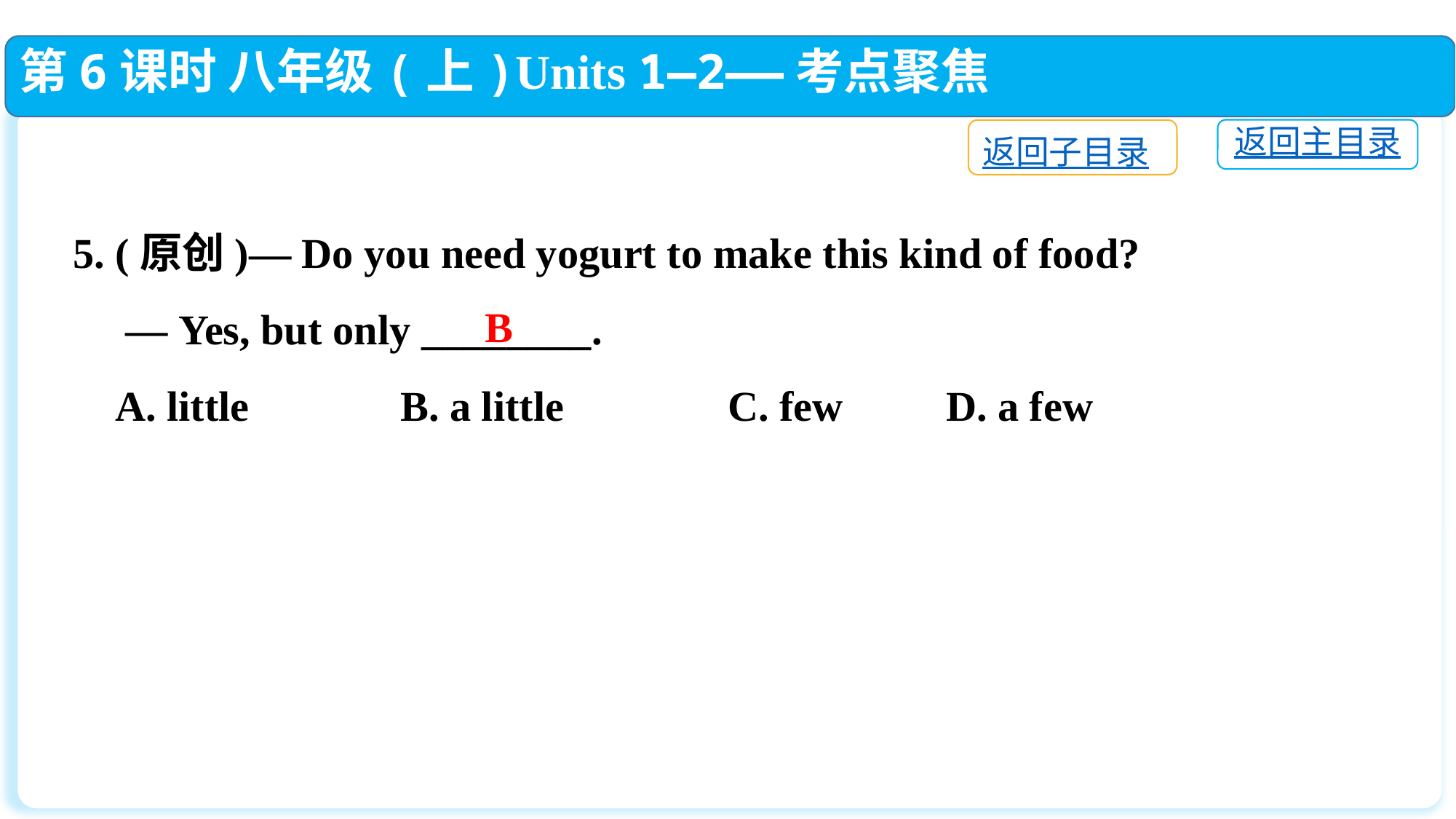

第6课时 八年级(上)Units 1—2——考点聚焦

返回主目录

返回子目录
5. (原创)— Do you need yogurt to make this kind of food?
     — Yes, but only ________.
    A. little		B. a little		C. few	D. a few
B